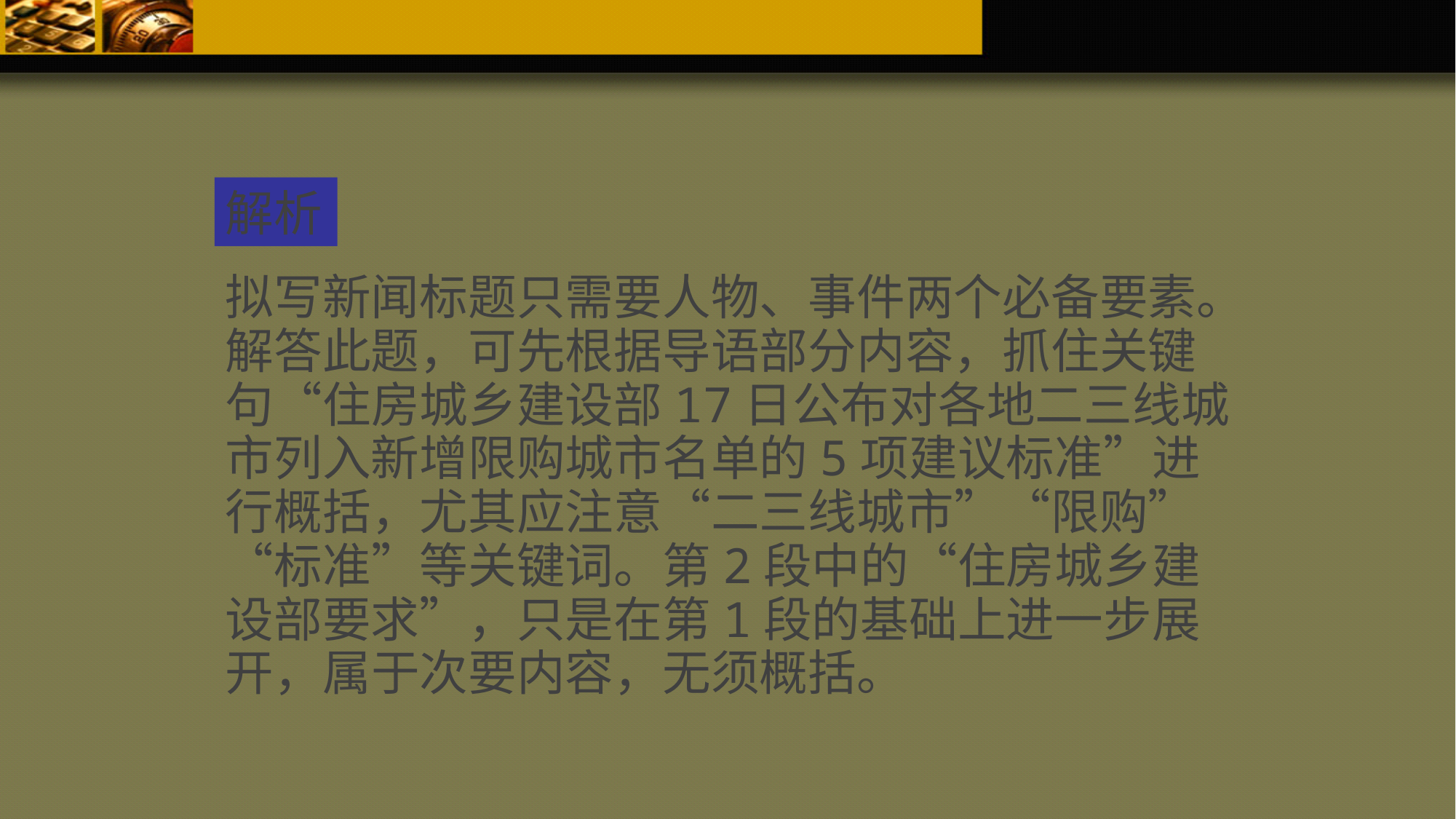

解析
拟写新闻标题只需要人物、事件两个必备要素。解答此题，可先根据导语部分内容，抓住关键句“住房城乡建设部17日公布对各地二三线城市列入新增限购城市名单的5项建议标准”进行概括，尤其应注意“二三线城市”“限购”“标准”等关键词。第2段中的“住房城乡建设部要求”，只是在第1段的基础上进一步展开，属于次要内容，无须概括。